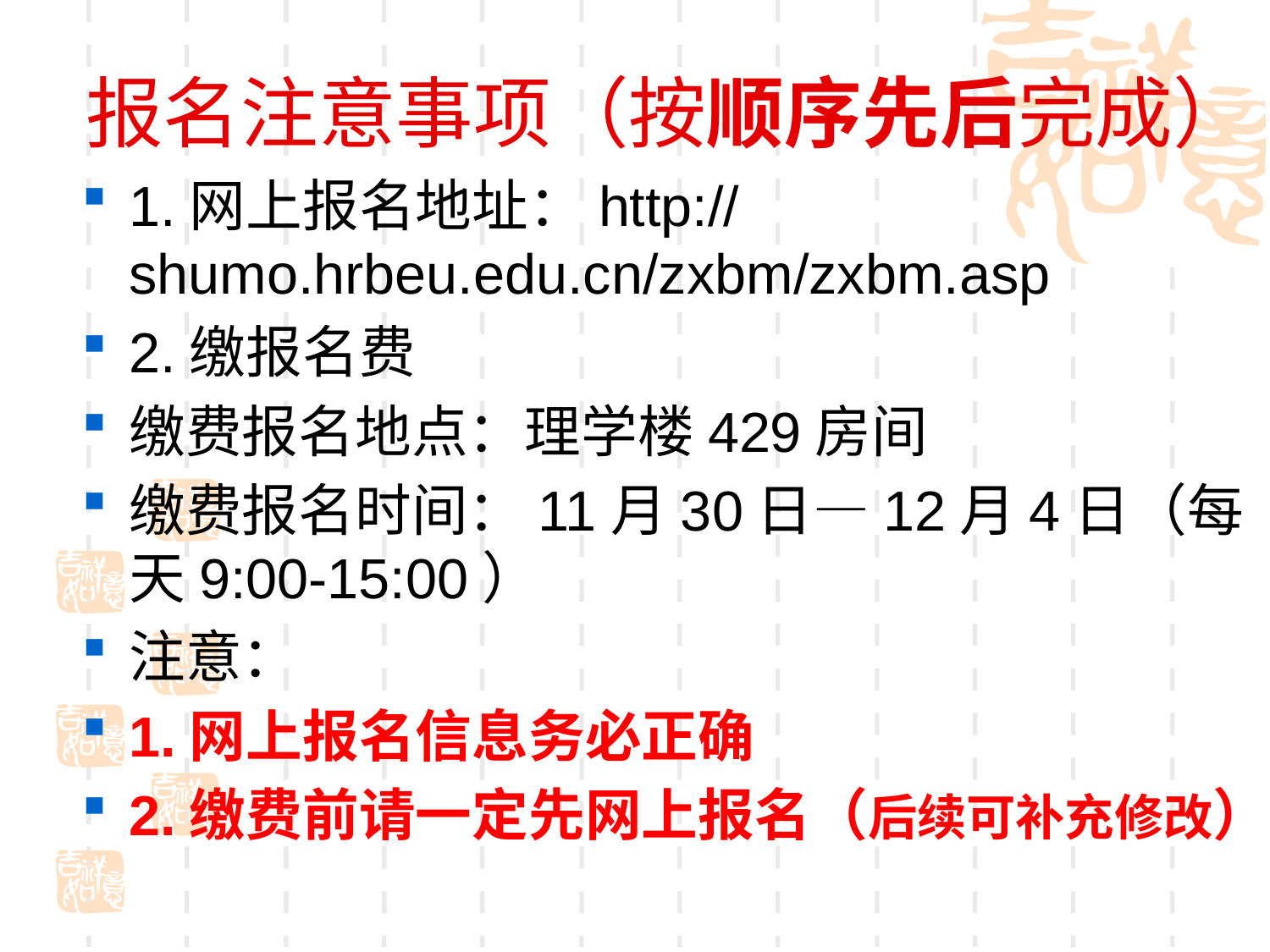

# 报名注意事项（按顺序先后完成）
1.网上报名地址：http://shumo.hrbeu.edu.cn/zxbm/zxbm.asp
2.缴报名费
缴费报名地点：理学楼429房间
缴费报名时间：11月30日—12月4日（每天9:00-15:00）
注意：
1.网上报名信息务必正确
2.缴费前请一定先网上报名（后续可补充修改）